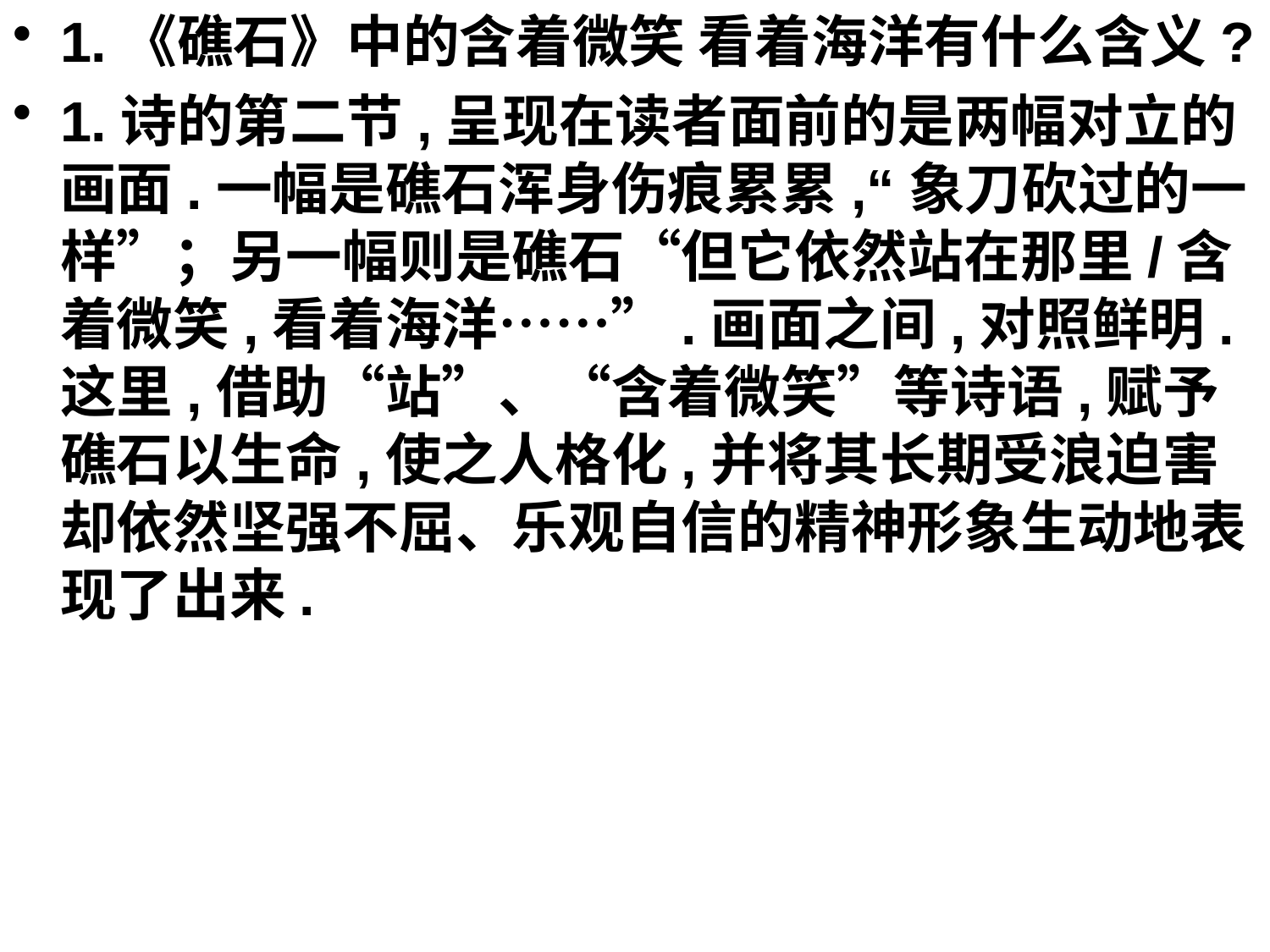

1.《礁石》中的含着微笑 看着海洋有什么含义?
1.诗的第二节,呈现在读者面前的是两幅对立的画面.一幅是礁石浑身伤痕累累,“象刀砍过的一样”；另一幅则是礁石“但它依然站在那里/含着微笑,看着海洋……”.画面之间,对照鲜明.这里,借助“站”、“含着微笑”等诗语,赋予礁石以生命,使之人格化,并将其长期受浪迫害却依然坚强不屈、乐观自信的精神形象生动地表现了出来.